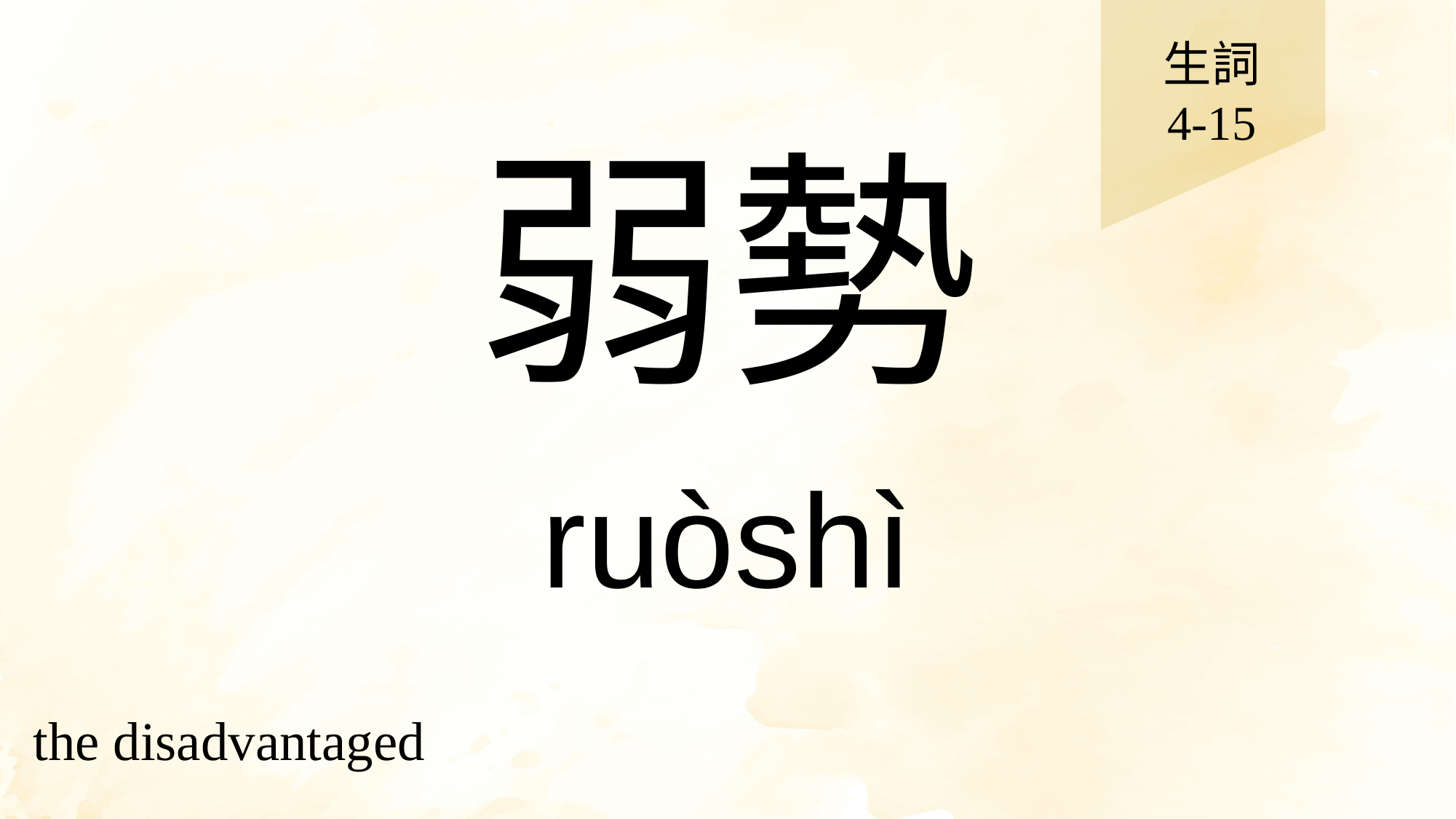

生詞
4-15
# 弱勢
ruòshì
the disadvantaged